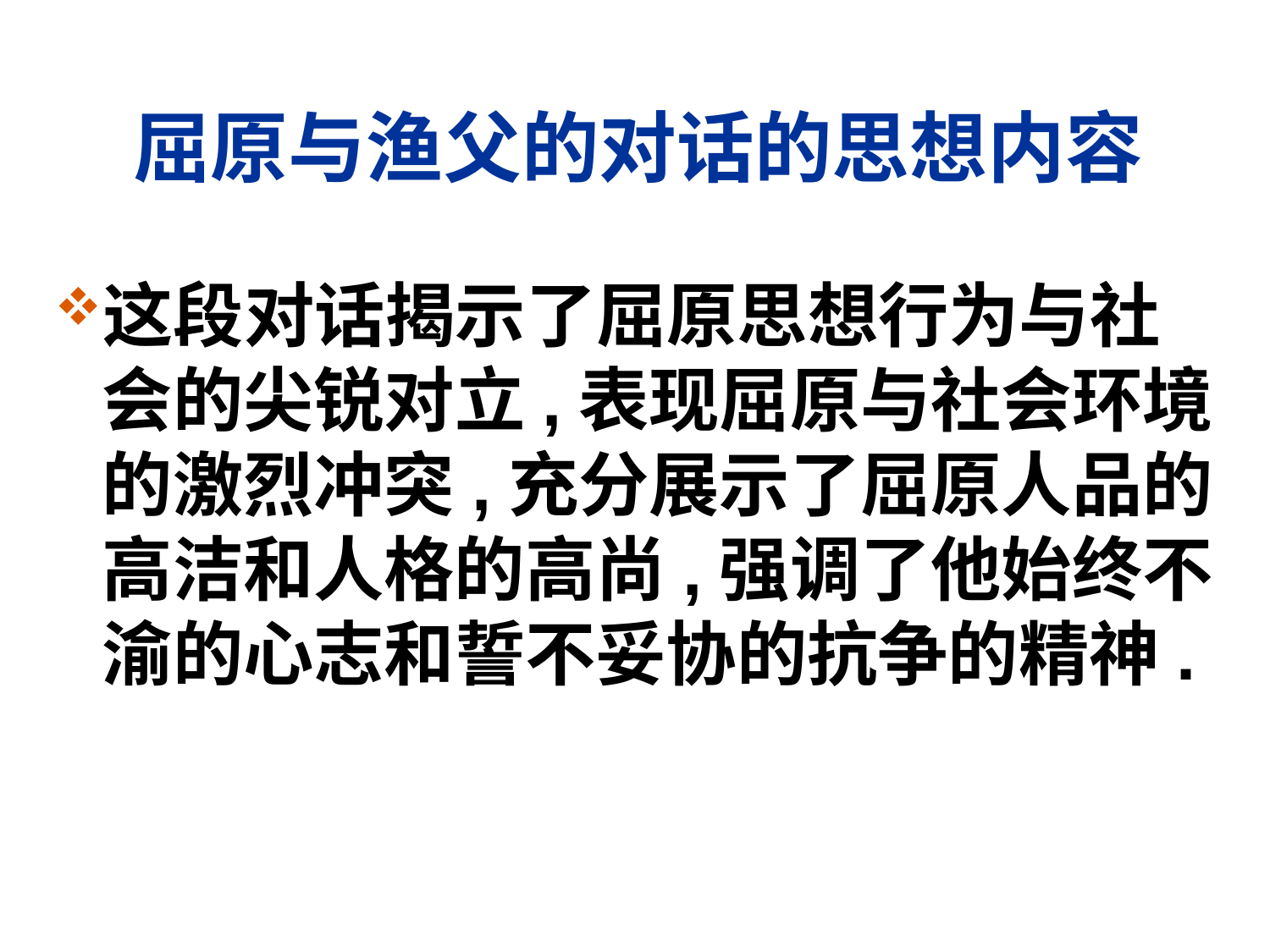

# 屈原与渔父的对话的思想内容
这段对话揭示了屈原思想行为与社会的尖锐对立,表现屈原与社会环境的激烈冲突,充分展示了屈原人品的高洁和人格的高尚,强调了他始终不渝的心志和誓不妥协的抗争的精神.